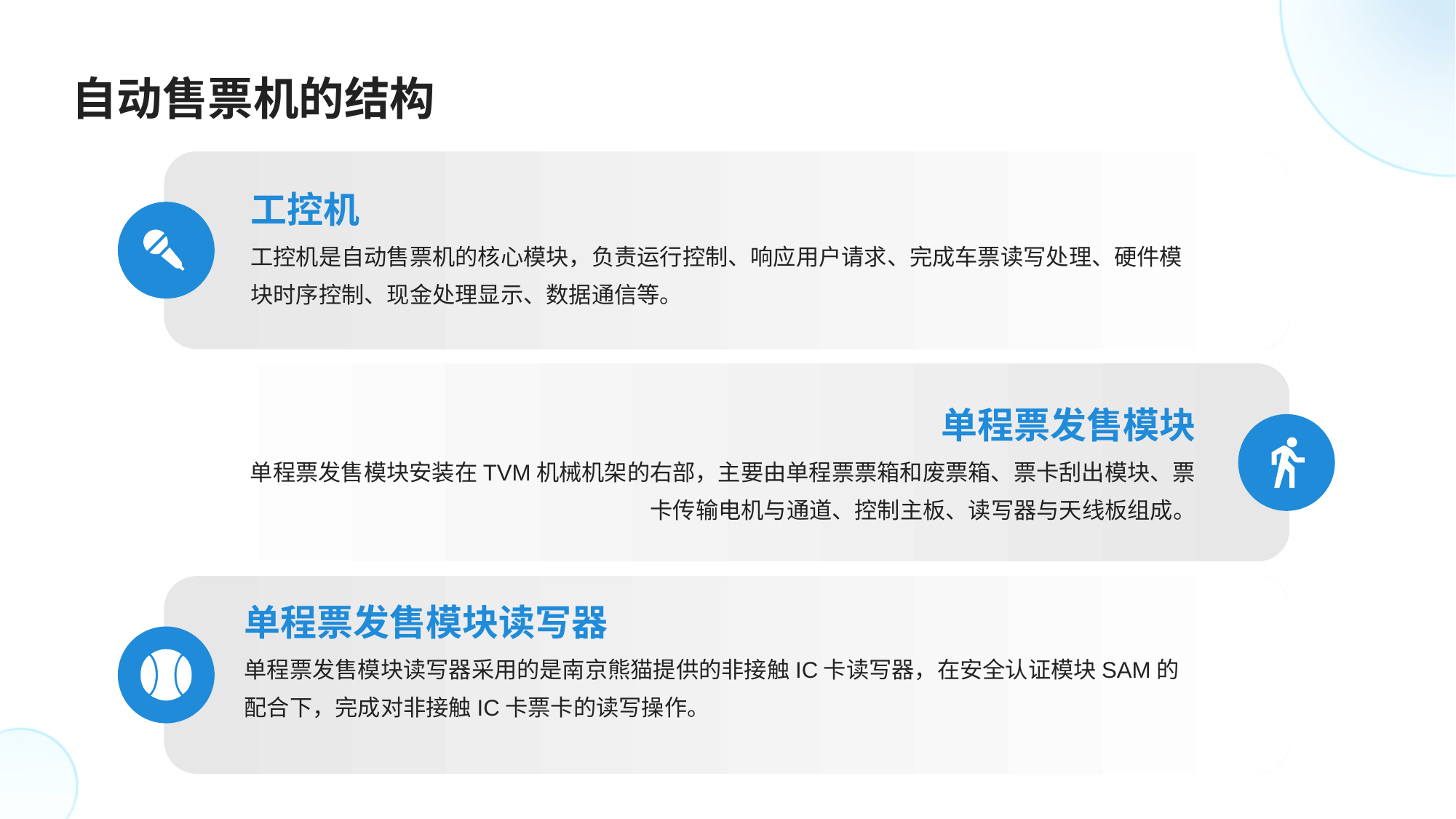

自动售票机的结构

工控机

工控机是自动售票机的核心模块，负责运行控制、响应用户请求、完成车票读写处理、硬件模块时序控制、现金处理显示、数据通信等。

单程票发售模块

单程票发售模块安装在TVM机械机架的右部，主要由单程票票箱和废票箱、票卡刮出模块、票卡传输电机与通道、控制主板、读写器与天线板组成。

单程票发售模块读写器

单程票发售模块读写器采用的是南京熊猫提供的非接触IC卡读写器，在安全认证模块SAM的配合下，完成对非接触IC卡票卡的读写操作。